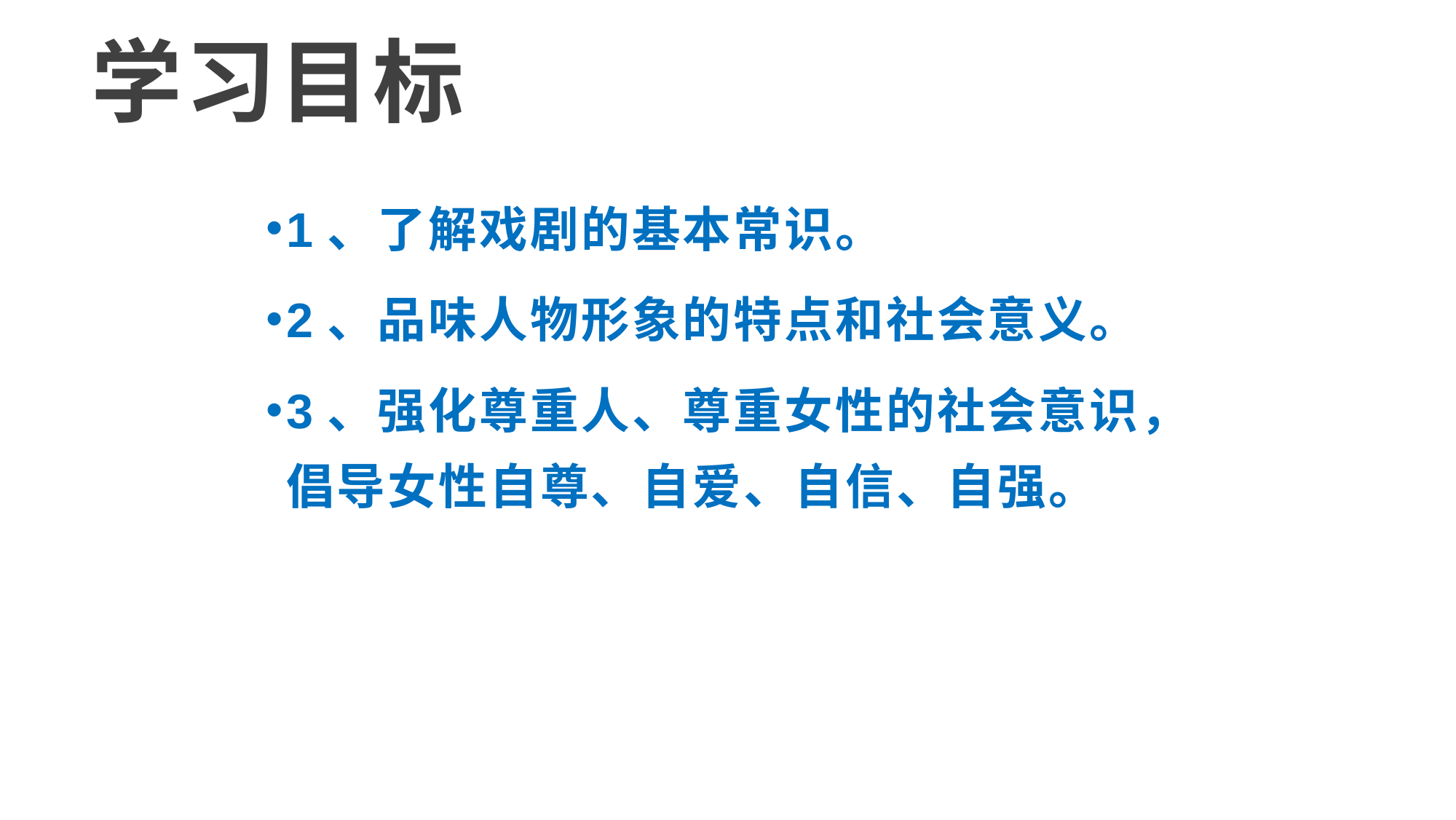

# 学习目标
1、了解戏剧的基本常识。
2、品味人物形象的特点和社会意义。
3、强化尊重人、尊重女性的社会意识，倡导女性自尊、自爱、自信、自强。